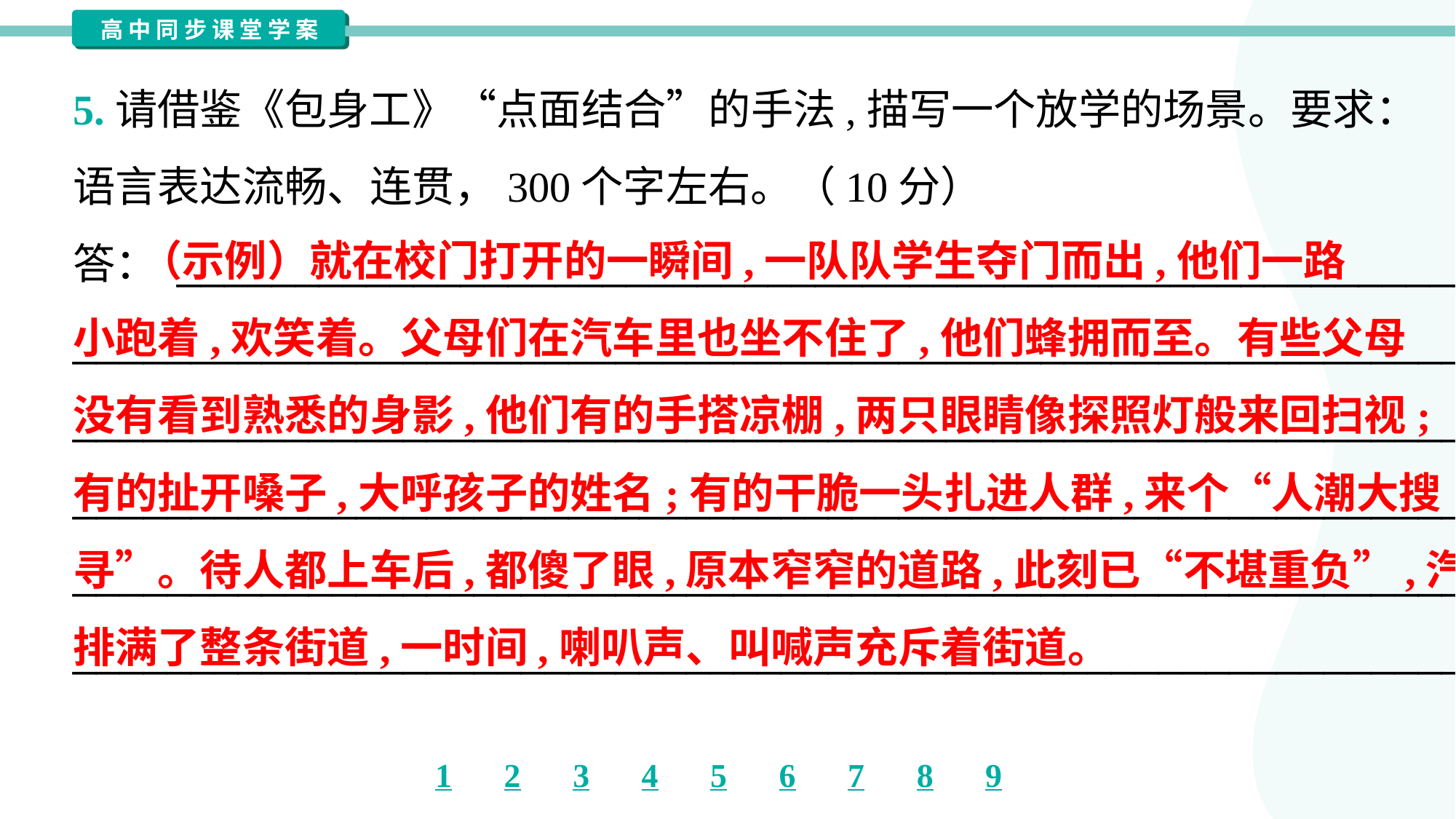

5.请借鉴《包身工》“点面结合”的手法,描写一个放学的场景。要求：
语言表达流畅、连贯，300个字左右。（10分）
答： ________________________________________________________
_____________________________________________________________
_____________________________________________________________
_____________________________________________________________
_____________________________________________________________
_____________________________________________________________
      （示例）就在校门打开的一瞬间,一队队学生夺门而出,他们一路
小跑着,欢笑着。父母们在汽车里也坐不住了,他们蜂拥而至。有些父母
没有看到熟悉的身影,他们有的手搭凉棚,两只眼睛像探照灯般来回扫视;
有的扯开嗓子,大呼孩子的姓名;有的干脆一头扎进人群,来个“人潮大搜
寻”。待人都上车后,都傻了眼,原本窄窄的道路,此刻已“不堪重负”,汽车
排满了整条街道,一时间,喇叭声、叫喊声充斥着街道。